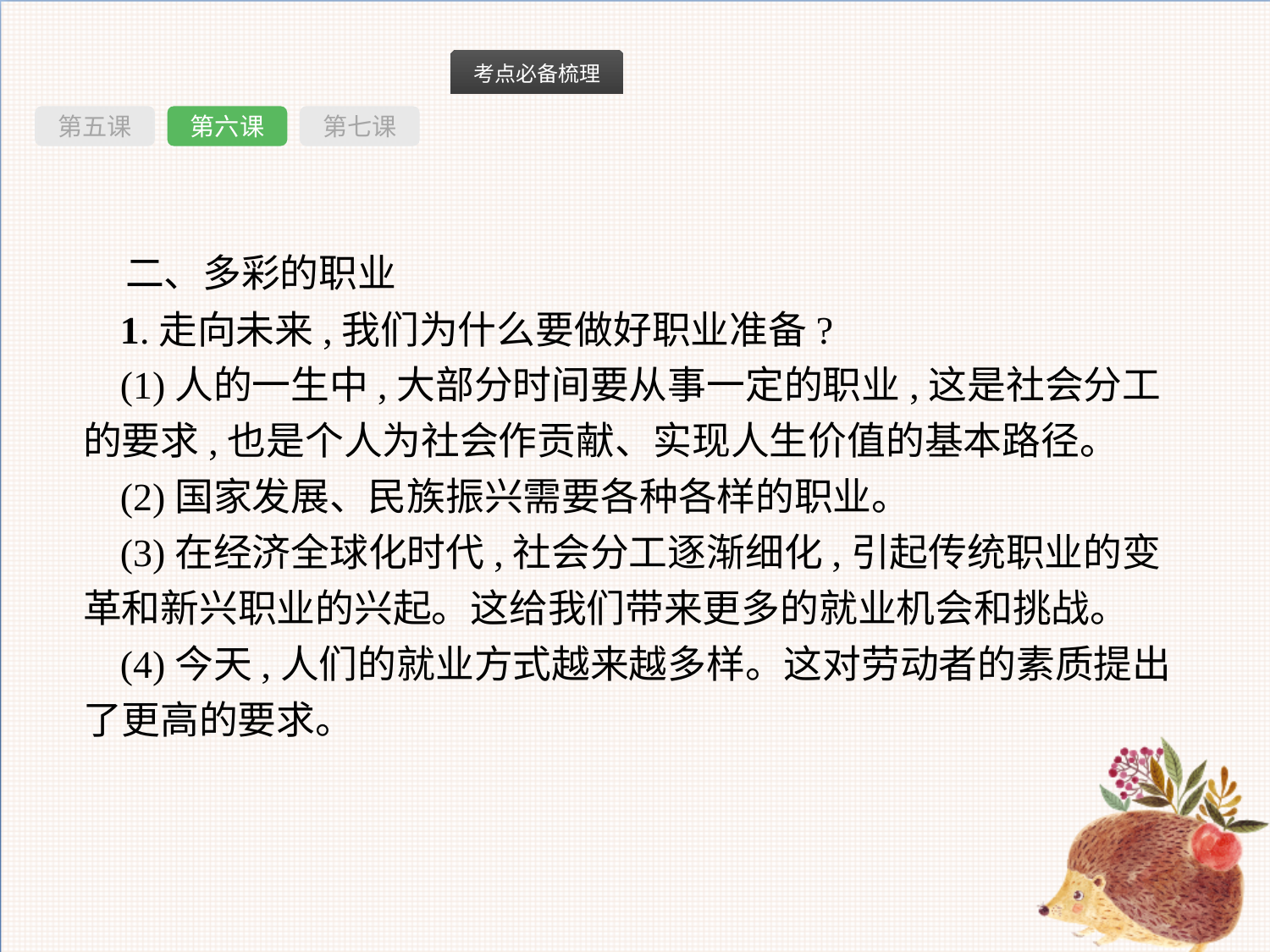

第五课
第六课
第七课
二、多彩的职业
1.走向未来,我们为什么要做好职业准备?
(1)人的一生中,大部分时间要从事一定的职业,这是社会分工的要求,也是个人为社会作贡献、实现人生价值的基本路径。
(2)国家发展、民族振兴需要各种各样的职业。
(3)在经济全球化时代,社会分工逐渐细化,引起传统职业的变革和新兴职业的兴起。这给我们带来更多的就业机会和挑战。
(4)今天,人们的就业方式越来越多样。这对劳动者的素质提出了更高的要求。